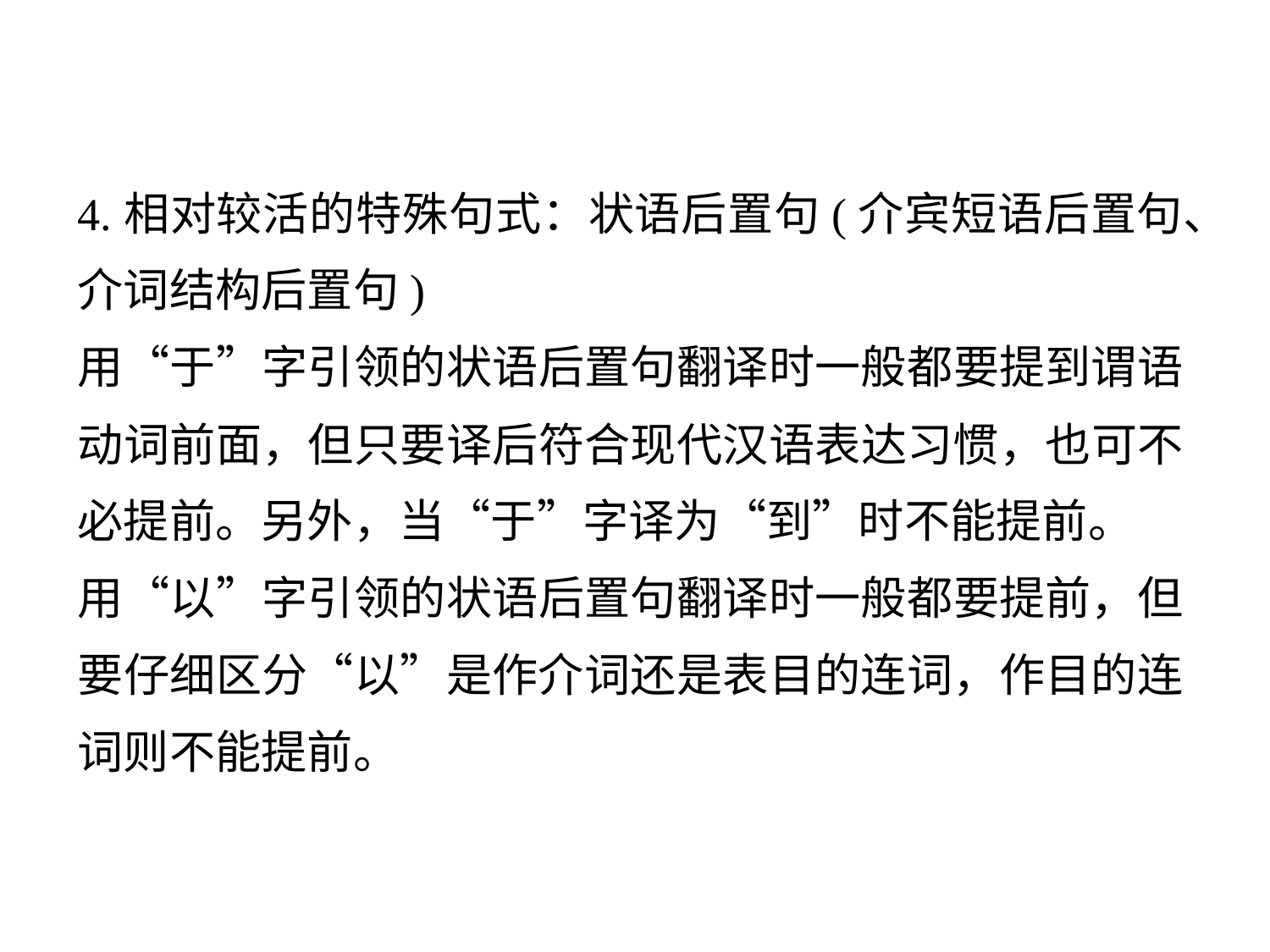

4.相对较活的特殊句式：状语后置句(介宾短语后置句、介词结构后置句)
用“于”字引领的状语后置句翻译时一般都要提到谓语动词前面，但只要译后符合现代汉语表达习惯，也可不必提前。另外，当“于”字译为“到”时不能提前。
用“以”字引领的状语后置句翻译时一般都要提前，但要仔细区分“以”是作介词还是表目的连词，作目的连词则不能提前。